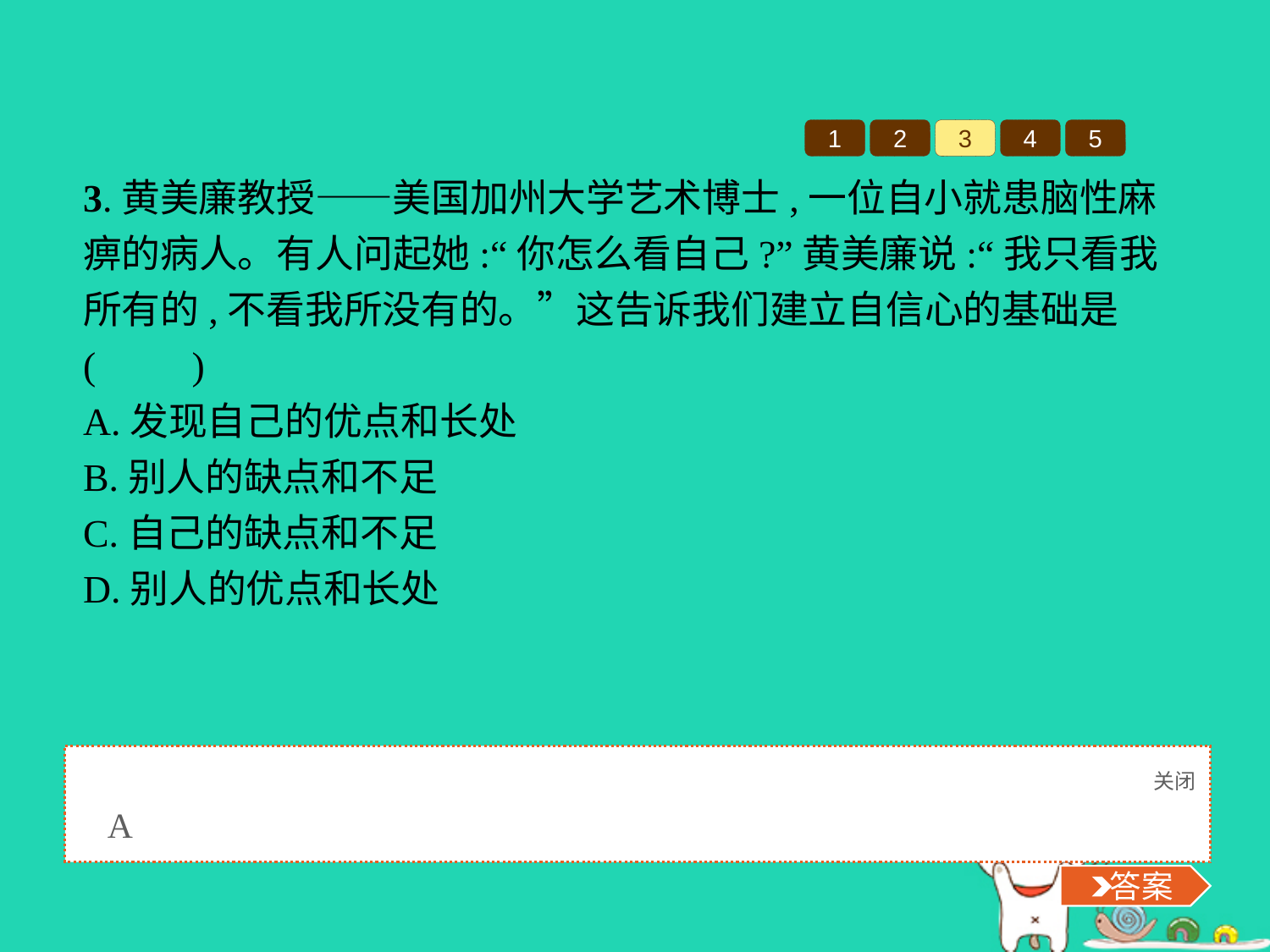

1
2
3
4
5
3.黄美廉教授——美国加州大学艺术博士,一位自小就患脑性麻痹的病人。有人问起她:“你怎么看自己?”黄美廉说:“我只看我所有的,不看我所没有的。”这告诉我们建立自信心的基础是(　　)
A.发现自己的优点和长处
B.别人的缺点和不足
C.自己的缺点和不足
D.别人的优点和长处

关闭
  答案

A
  答案